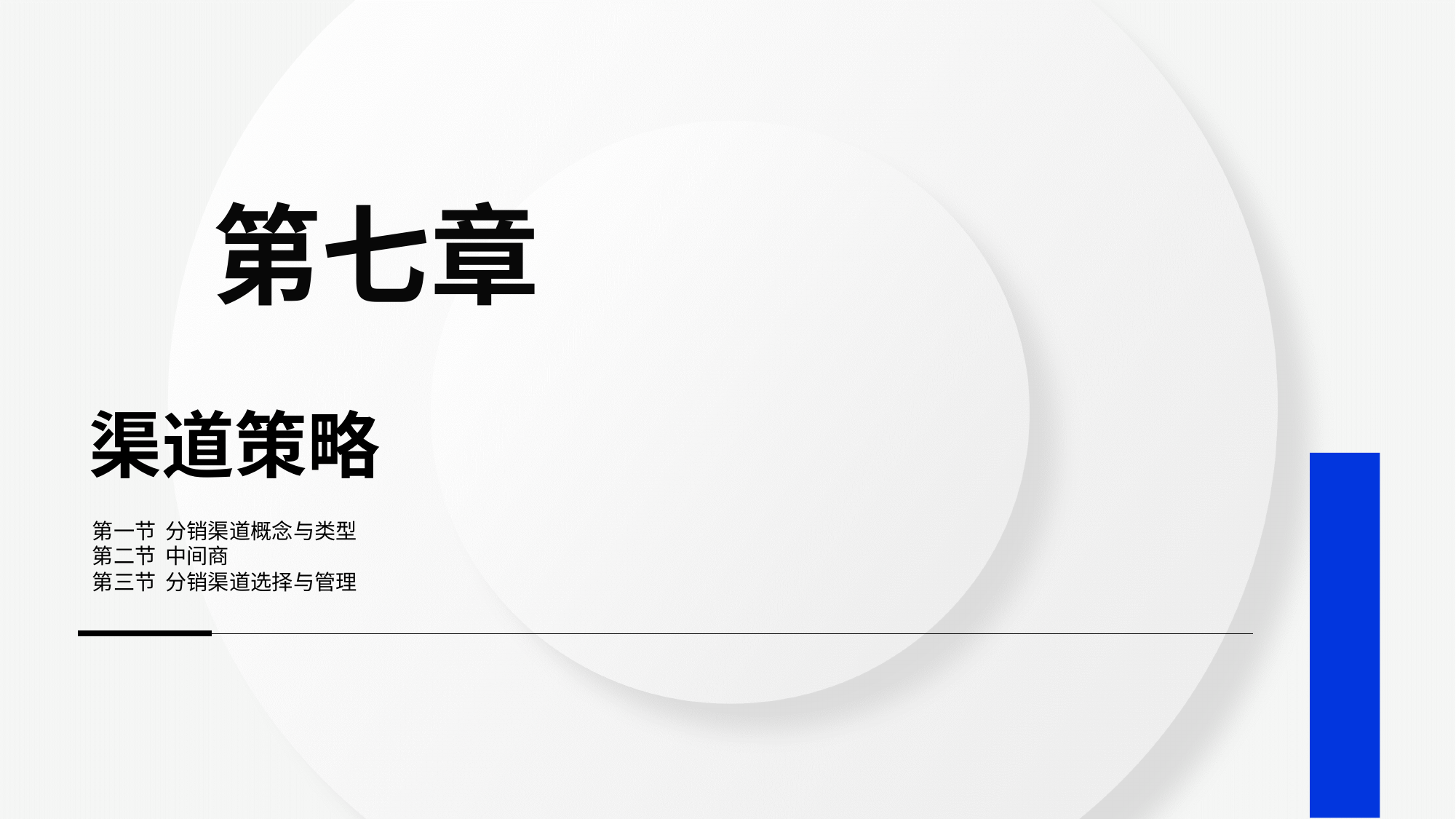

第七章
# 渠道策略

第一节  分销渠道概念与类型
第二节  中间商
第三节  分销渠道选择与管理